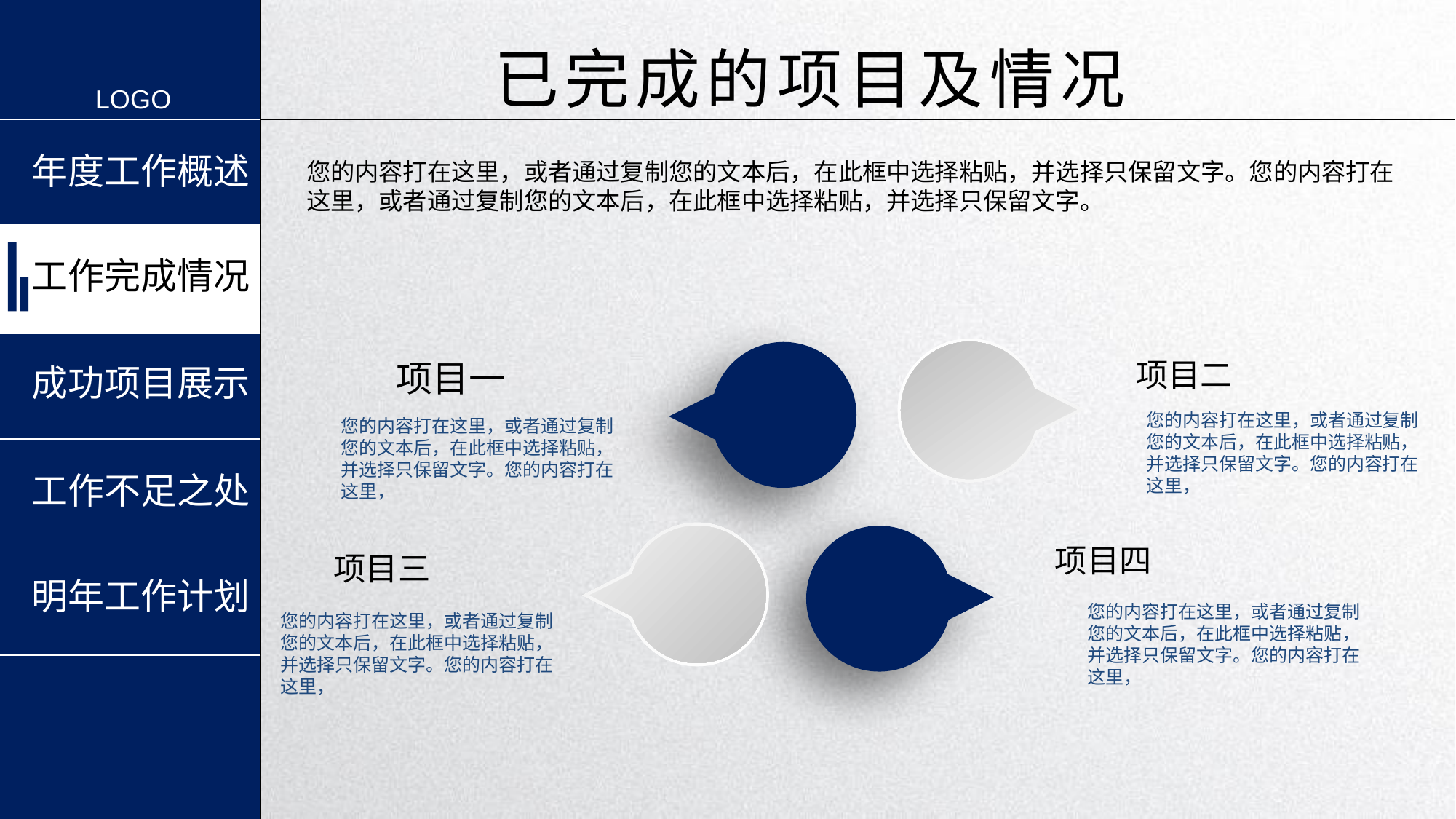

已完成的项目及情况
您的内容打在这里，或者通过复制您的文本后，在此框中选择粘贴，并选择只保留文字。您的内容打在这里，或者通过复制您的文本后，在此框中选择粘贴，并选择只保留文字。

项目二
项目一
您的内容打在这里，或者通过复制您的文本后，在此框中选择粘贴，并选择只保留文字。您的内容打在这里，
您的内容打在这里，或者通过复制您的文本后，在此框中选择粘贴，并选择只保留文字。您的内容打在这里，

项目四
项目三
您的内容打在这里，或者通过复制您的文本后，在此框中选择粘贴，并选择只保留文字。您的内容打在这里，
您的内容打在这里，或者通过复制您的文本后，在此框中选择粘贴，并选择只保留文字。您的内容打在这里，
延时符